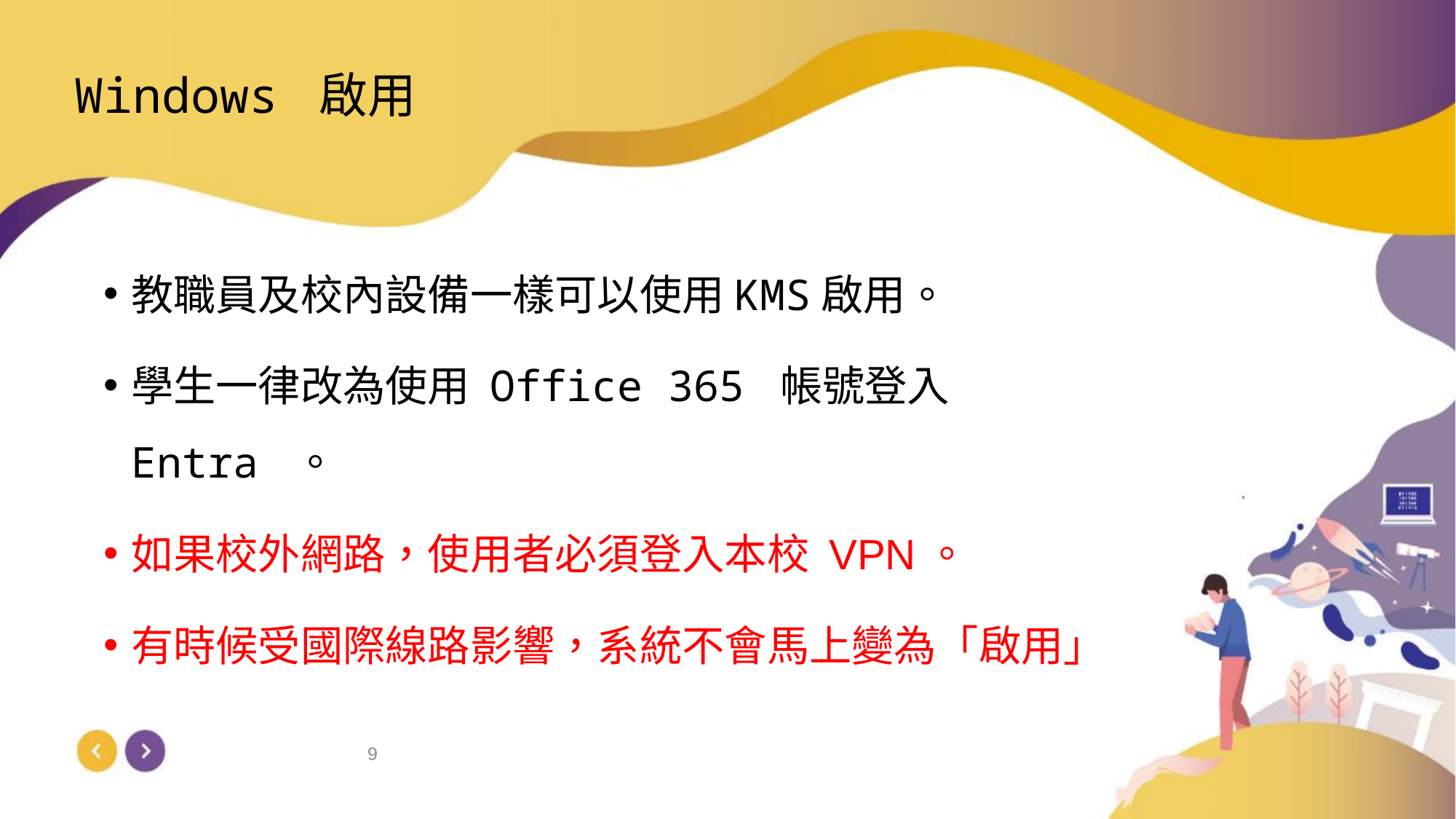

Windows 啟用
教職員及校內設備一樣可以使用KMS啟用。
學生一律改為使用 Office 365 帳號登入 Entra 。
如果校外網路，使用者必須登入本校 VPN。
有時候受國際線路影響，系統不會馬上變為「啟用」